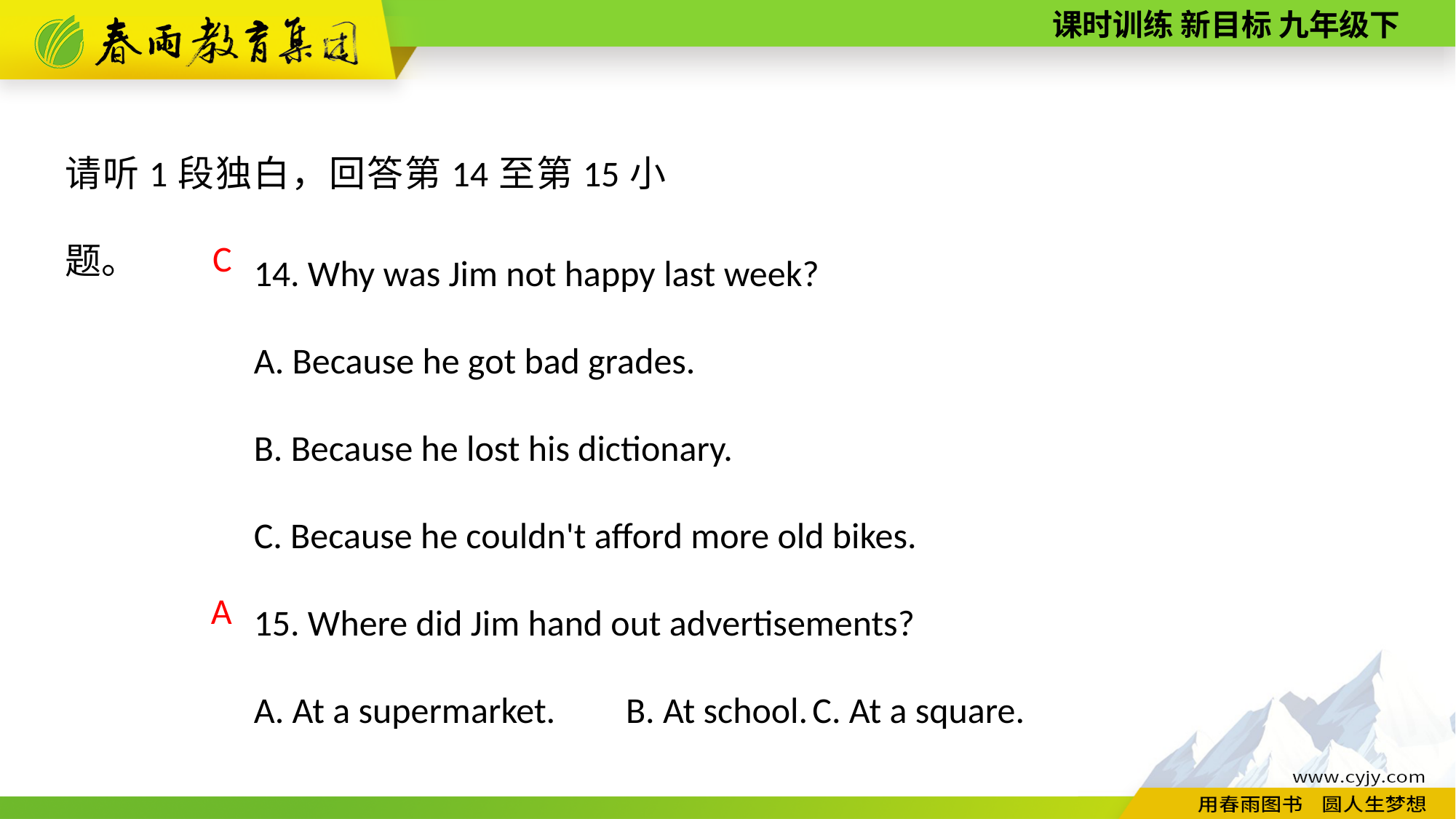

请听1段独白，回答第14至第15小题。
14. Why was Jim not happy last week?
A. Because he got bad grades.
B. Because he lost his dictionary.
C. Because he couldn't afford more old bikes.
15. Where did Jim hand out advertisements?
A. At a supermarket.  　B. At school. C. At a square.
C
A